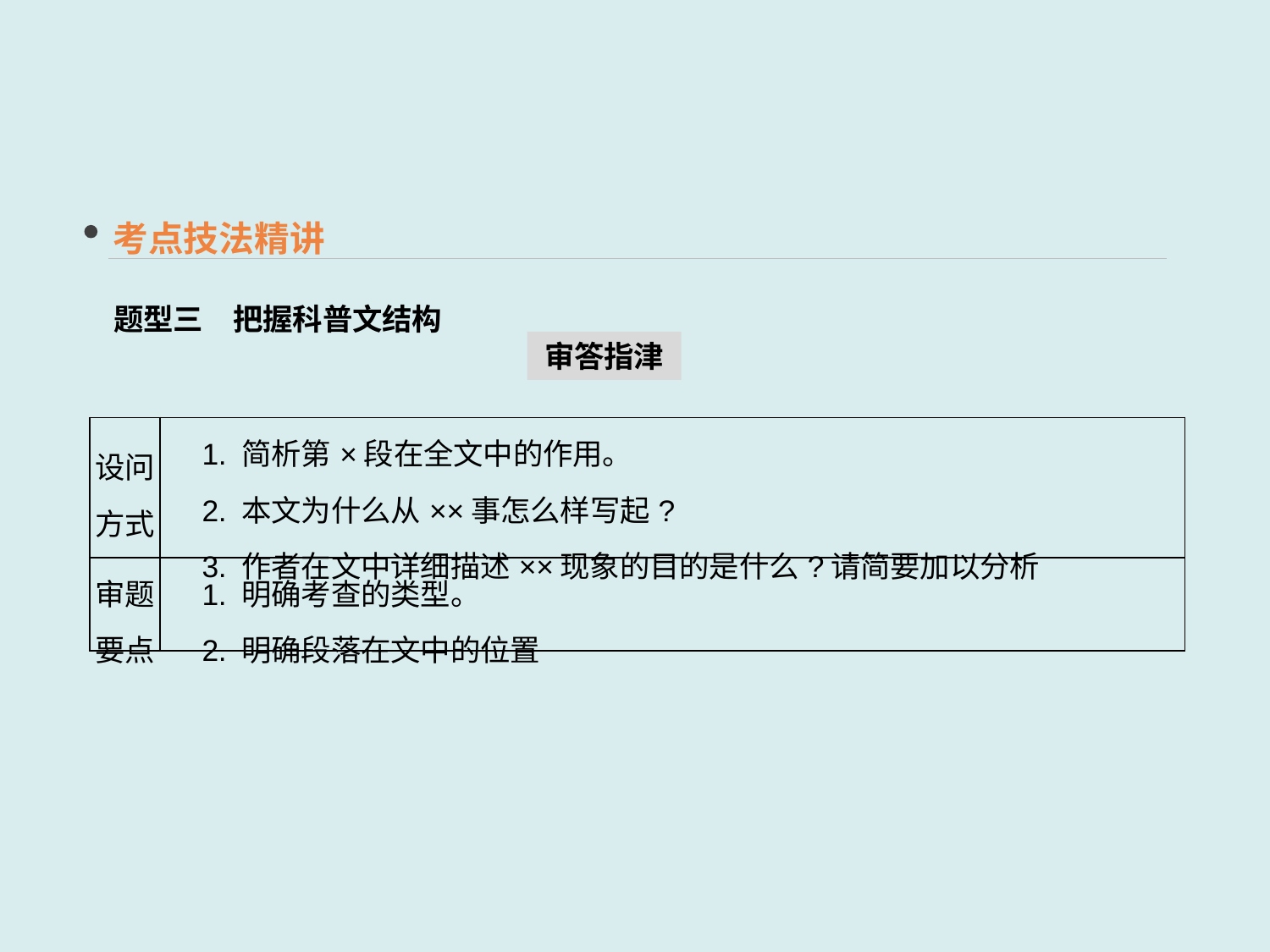

考点技法精讲

题型三　把握科普文结构
审答指津
| 设问 方式 | 1. 简析第×段在全文中的作用。 　2. 本文为什么从××事怎么样写起? 　3. 作者在文中详细描述××现象的目的是什么?请简要加以分析 |
| --- | --- |
| 审题 要点 | 1. 明确考查的类型。 　2. 明确段落在文中的位置 |